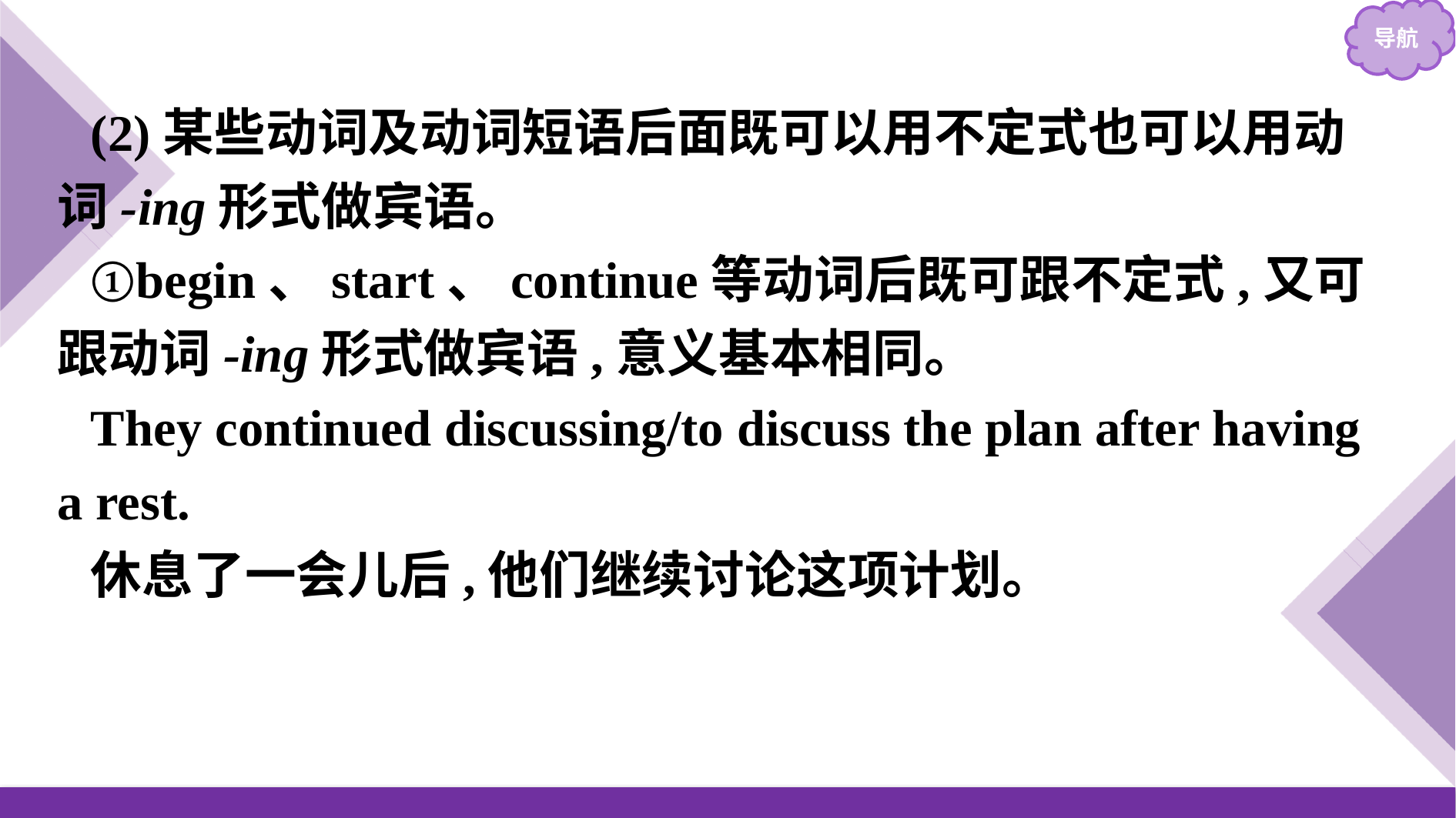

(2)某些动词及动词短语后面既可以用不定式也可以用动词-ing形式做宾语。
①begin、start、continue等动词后既可跟不定式,又可跟动词-ing形式做宾语,意义基本相同。
They continued discussing/to discuss the plan after having a rest.
休息了一会儿后,他们继续讨论这项计划。